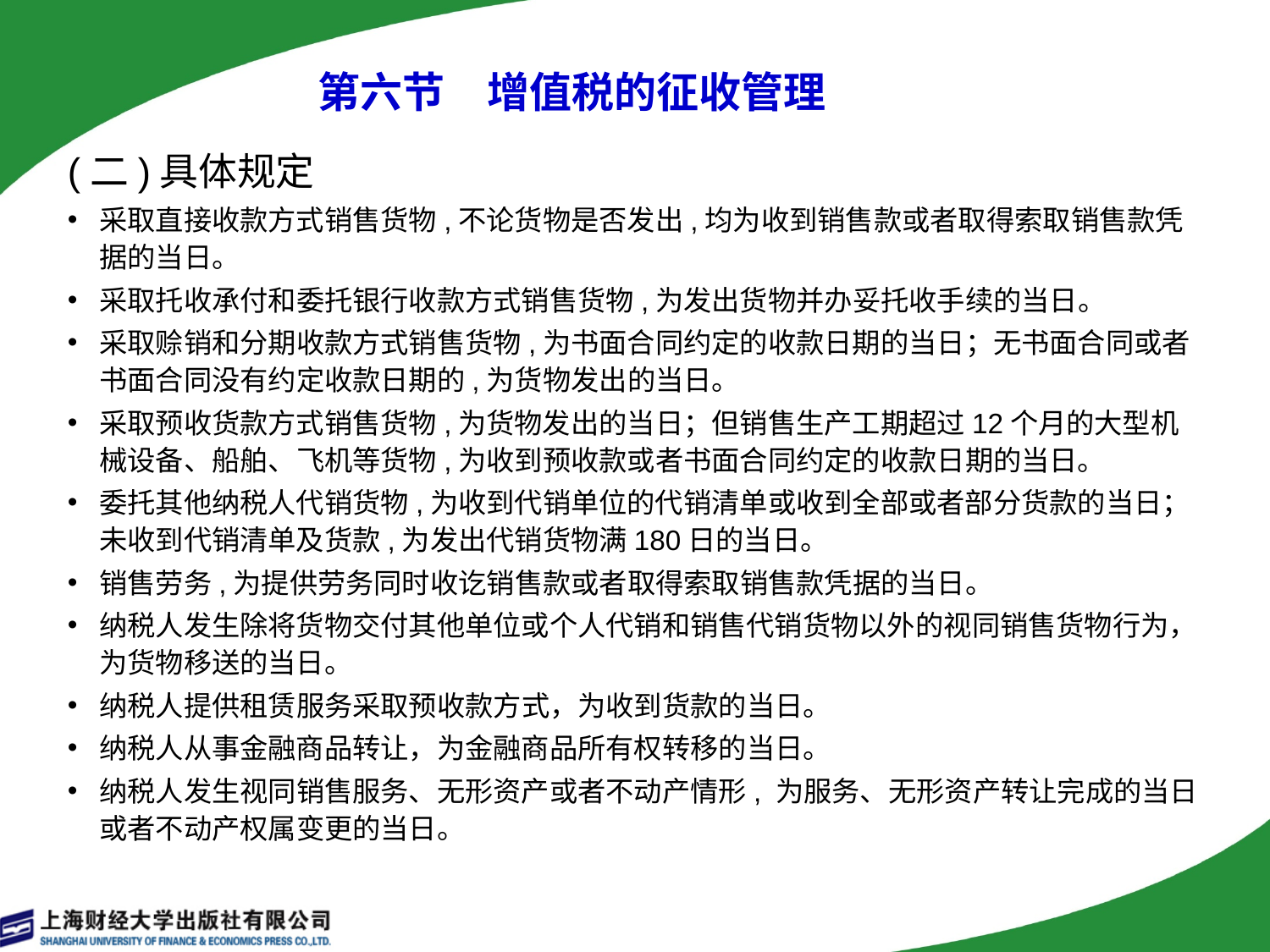

第六节　增值税的征收管理
(二)具体规定
采取直接收款方式销售货物,不论货物是否发出,均为收到销售款或者取得索取销售款凭据的当日。
采取托收承付和委托银行收款方式销售货物,为发出货物并办妥托收手续的当日。
采取赊销和分期收款方式销售货物,为书面合同约定的收款日期的当日；无书面合同或者书面合同没有约定收款日期的,为货物发出的当日。
采取预收货款方式销售货物,为货物发出的当日；但销售生产工期超过12个月的大型机械设备、船舶、飞机等货物,为收到预收款或者书面合同约定的收款日期的当日。
委托其他纳税人代销货物,为收到代销单位的代销清单或收到全部或者部分货款的当日；未收到代销清单及货款,为发出代销货物满180日的当日。
销售劳务,为提供劳务同时收讫销售款或者取得索取销售款凭据的当日。
纳税人发生除将货物交付其他单位或个人代销和销售代销货物以外的视同销售货物行为，为货物移送的当日。
纳税人提供租赁服务采取预收款方式，为收到货款的当日。
纳税人从事金融商品转让，为金融商品所有权转移的当日。
纳税人发生视同销售服务、无形资产或者不动产情形, 为服务、无形资产转让完成的当日或者不动产权属变更的当日。